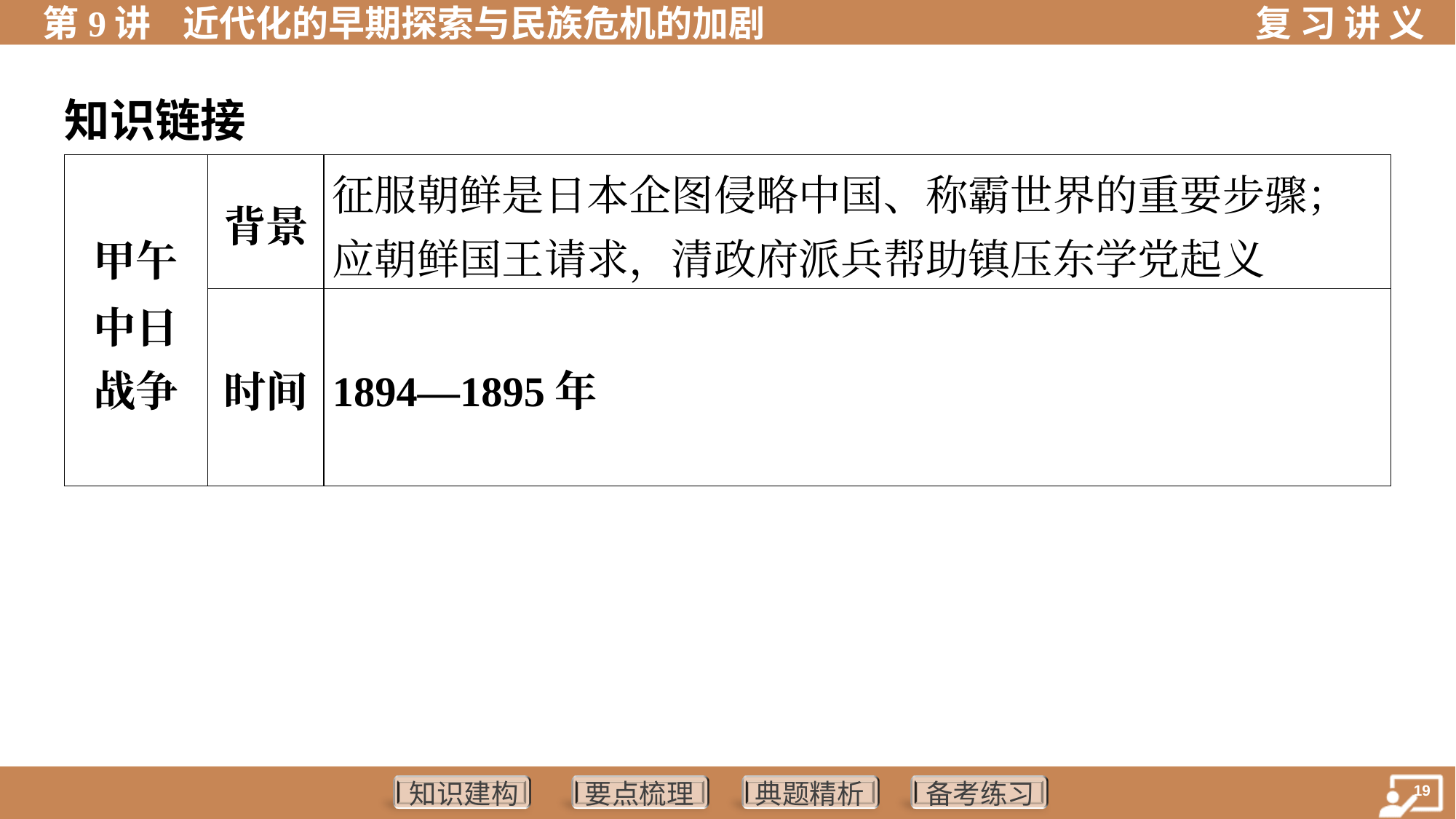

知识链接
| 甲午 中日 战争 | 背景 | 征服朝鲜是日本企图侵略中国、称霸世界的重要步骤； 应朝鲜国王请求，清政府派兵帮助镇压东学党起义 |  |
| --- | --- | --- | --- |
|  | 时间 | 1894—1895年 |  |